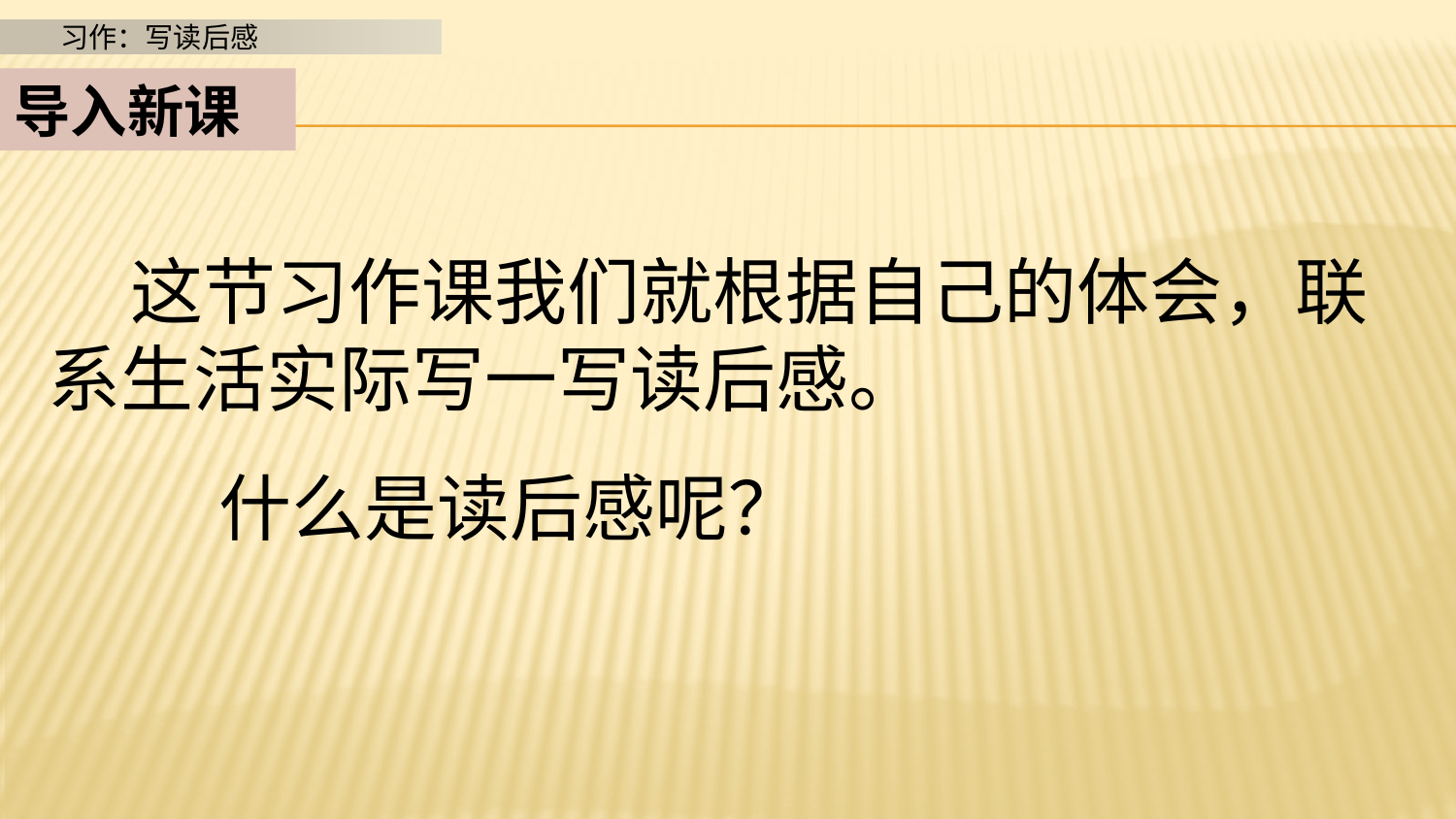

导入新课
    这节习作课我们就根据自己的体会，联系生活实际写一写读后感。
什么是读后感呢？